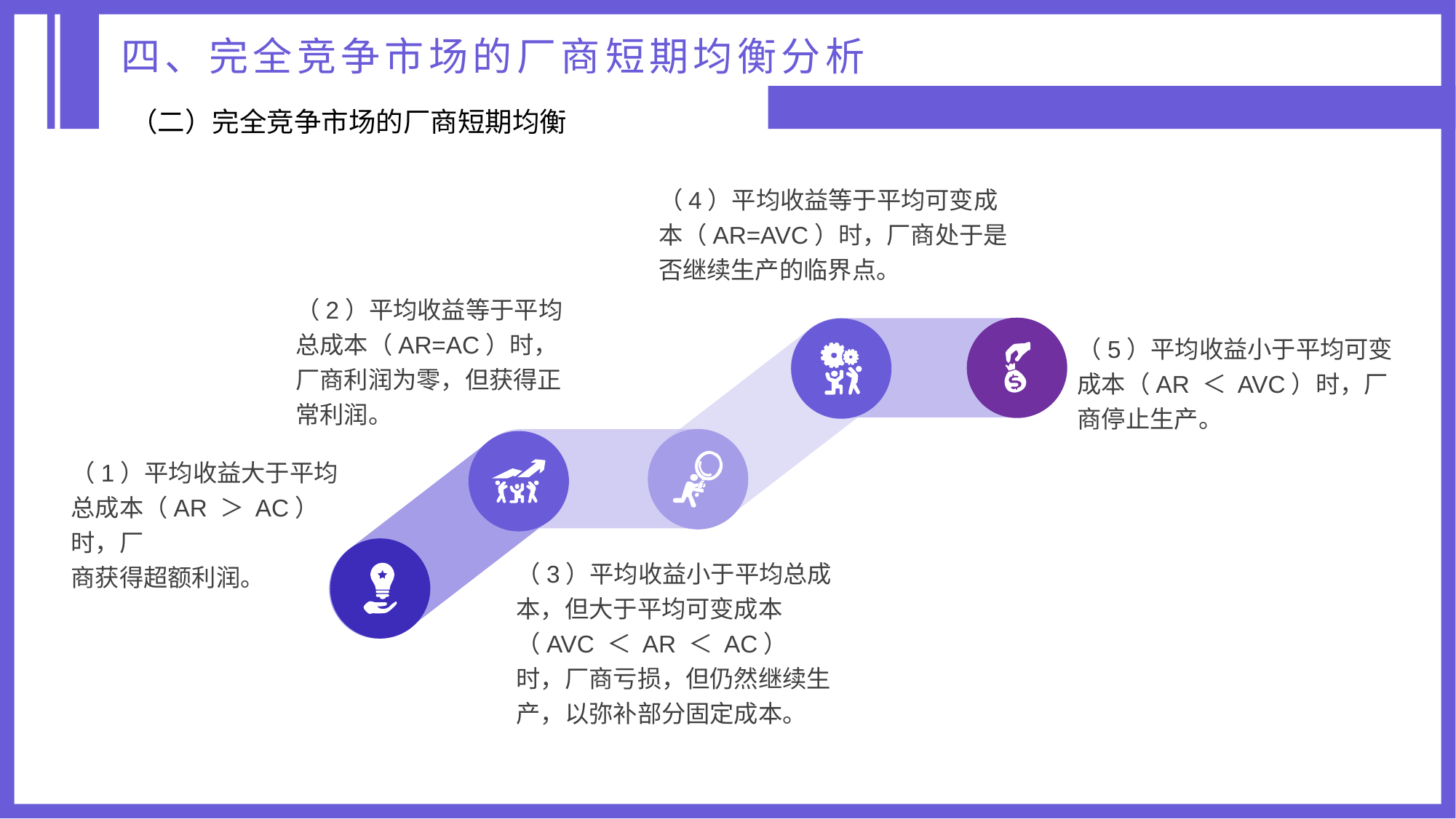

四、完全竞争市场的厂商短期均衡分析
（二）完全竞争市场的厂商短期均衡
（4）平均收益等于平均可变成本（AR=AVC）时，厂商处于是否继续生产的临界点。
（2）平均收益等于平均总成本（AR=AC）时，厂商利润为零，但获得正常利润。
（5）平均收益小于平均可变成本（AR ＜ AVC）时，厂商停止生产。

（1）平均收益大于平均总成本（AR ＞ AC）时，厂
商获得超额利润。
（3）平均收益小于平均总成本，但大于平均可变成本（AVC ＜ AR ＜ AC）时，厂商亏损，但仍然继续生产，以弥补部分固定成本。